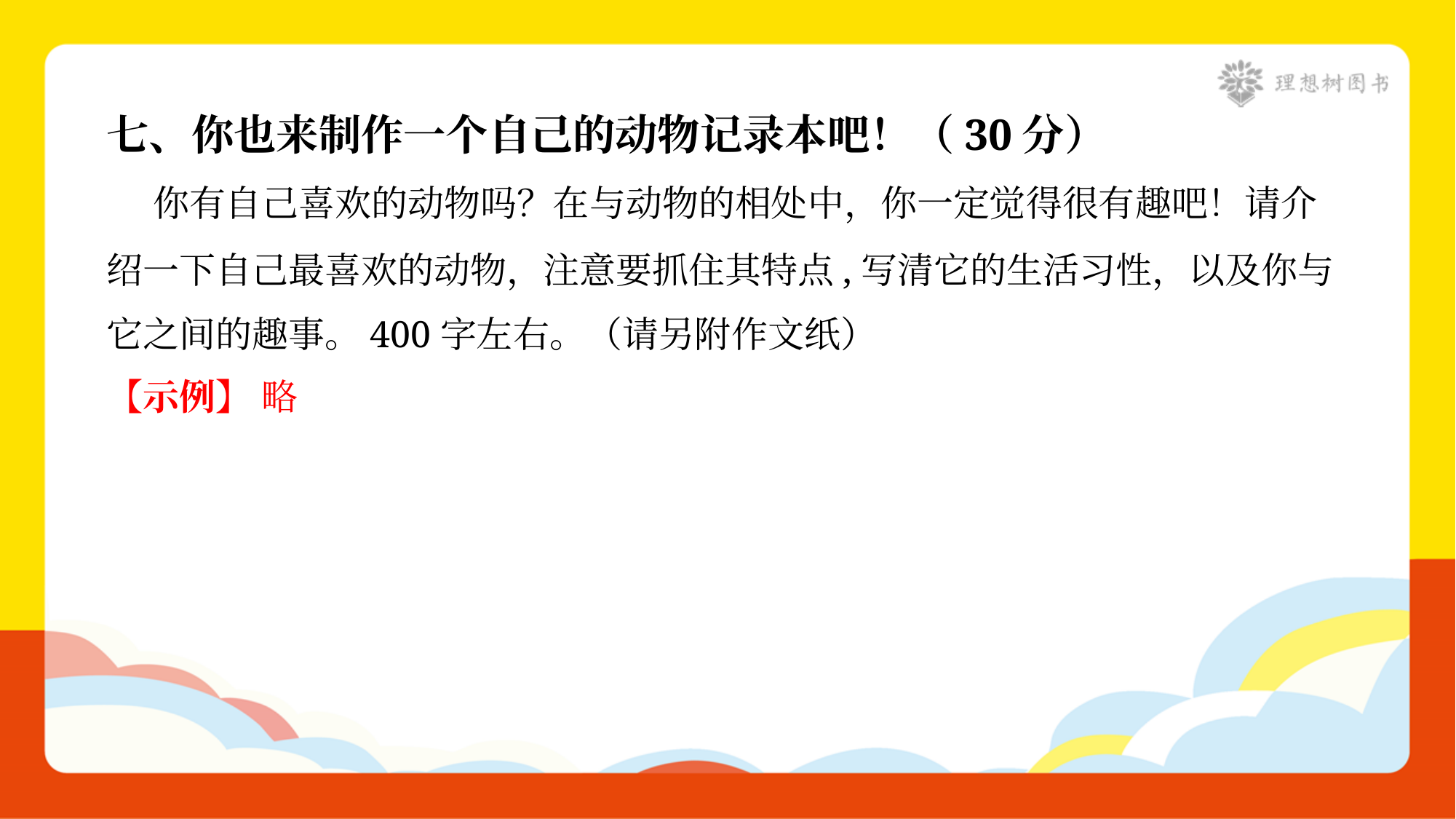

七、你也来制作一个自己的动物记录本吧！（30分）
    你有自己喜欢的动物吗？在与动物的相处中，你一定觉得很有趣吧！请介
绍一下自己最喜欢的动物，注意要抓住其特点,写清它的生活习性，以及你与
它之间的趣事。400字左右。（请另附作文纸）
【示例】 略